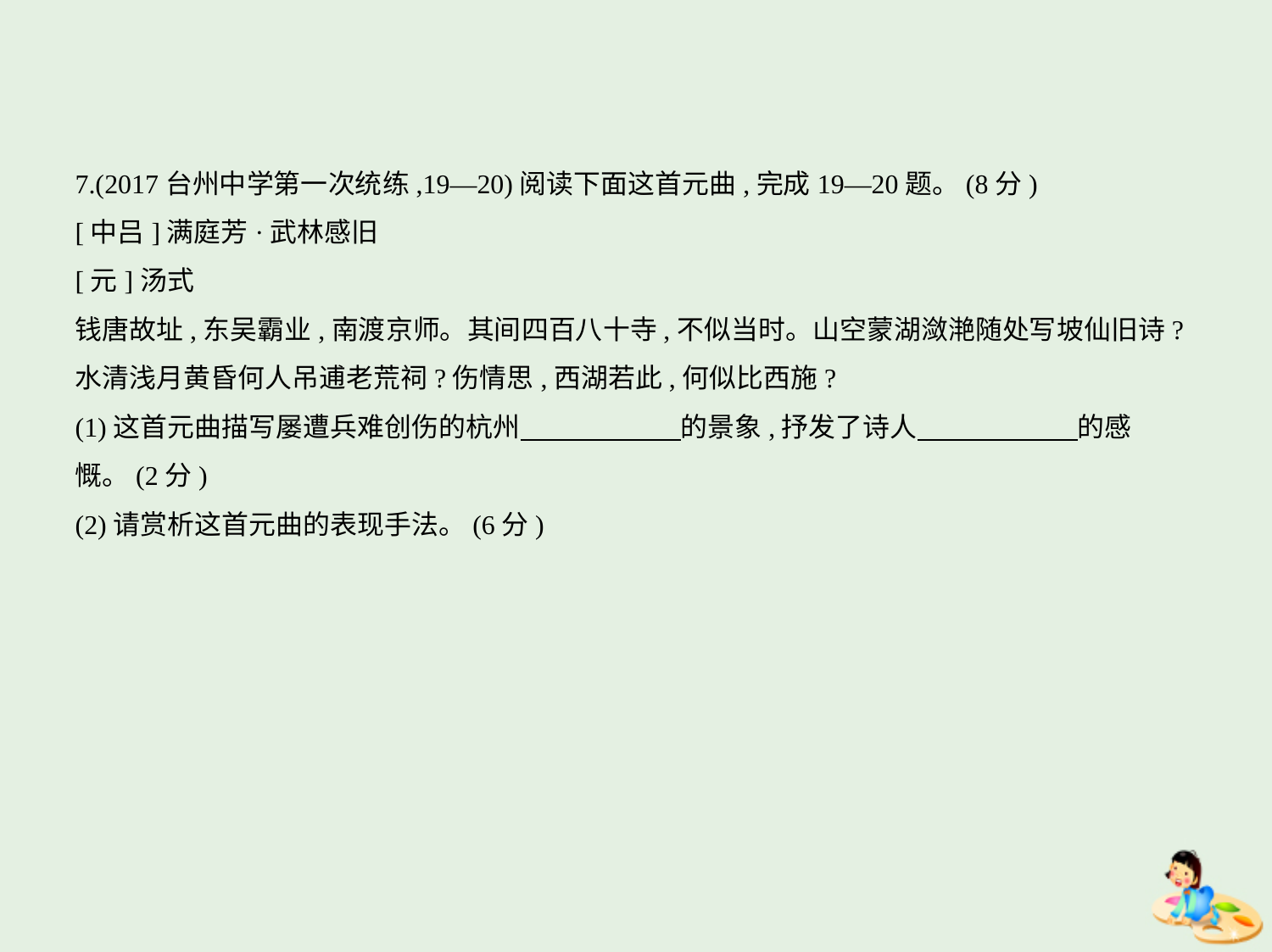

7.(2017台州中学第一次统练,19—20)阅读下面这首元曲,完成19—20题。(8分)
[中吕]满庭芳·武林感旧
[元]汤式
钱唐故址,东吴霸业,南渡京师。其间四百八十寺,不似当时。山空蒙湖潋滟随处写坡仙旧诗?
水清浅月黄昏何人吊逋老荒祠?伤情思,西湖若此,何似比西施?
(1)这首元曲描写屡遭兵难创伤的杭州　　　　　    的景象,抒发了诗人　　　　　    的感
慨。(2分)
(2)请赏析这首元曲的表现手法。(6分)